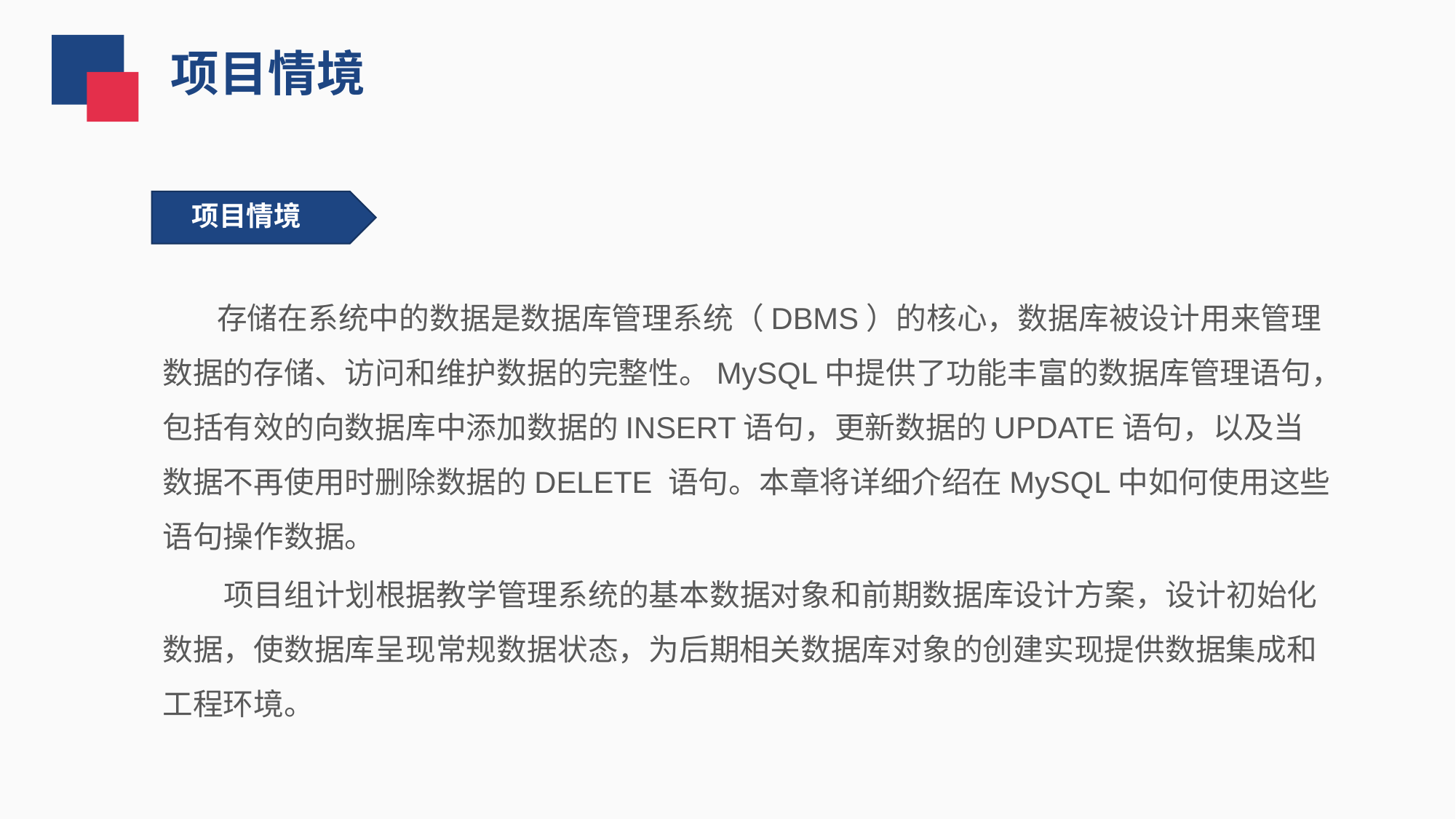

项目情境

项目情境
       存储在系统中的数据是数据库管理系统（DBMS）的核心，数据库被设计用来管理数据的存储、访问和维护数据的完整性。MySQL中提供了功能丰富的数据库管理语句，包括有效的向数据库中添加数据的INSERT语句，更新数据的UPDATE语句，以及当数据不再使用时删除数据的DELETE 语句。本章将详细介绍在MySQL中如何使用这些语句操作数据。
        项目组计划根据教学管理系统的基本数据对象和前期数据库设计方案，设计初始化数据，使数据库呈现常规数据状态，为后期相关数据库对象的创建实现提供数据集成和工程环境。